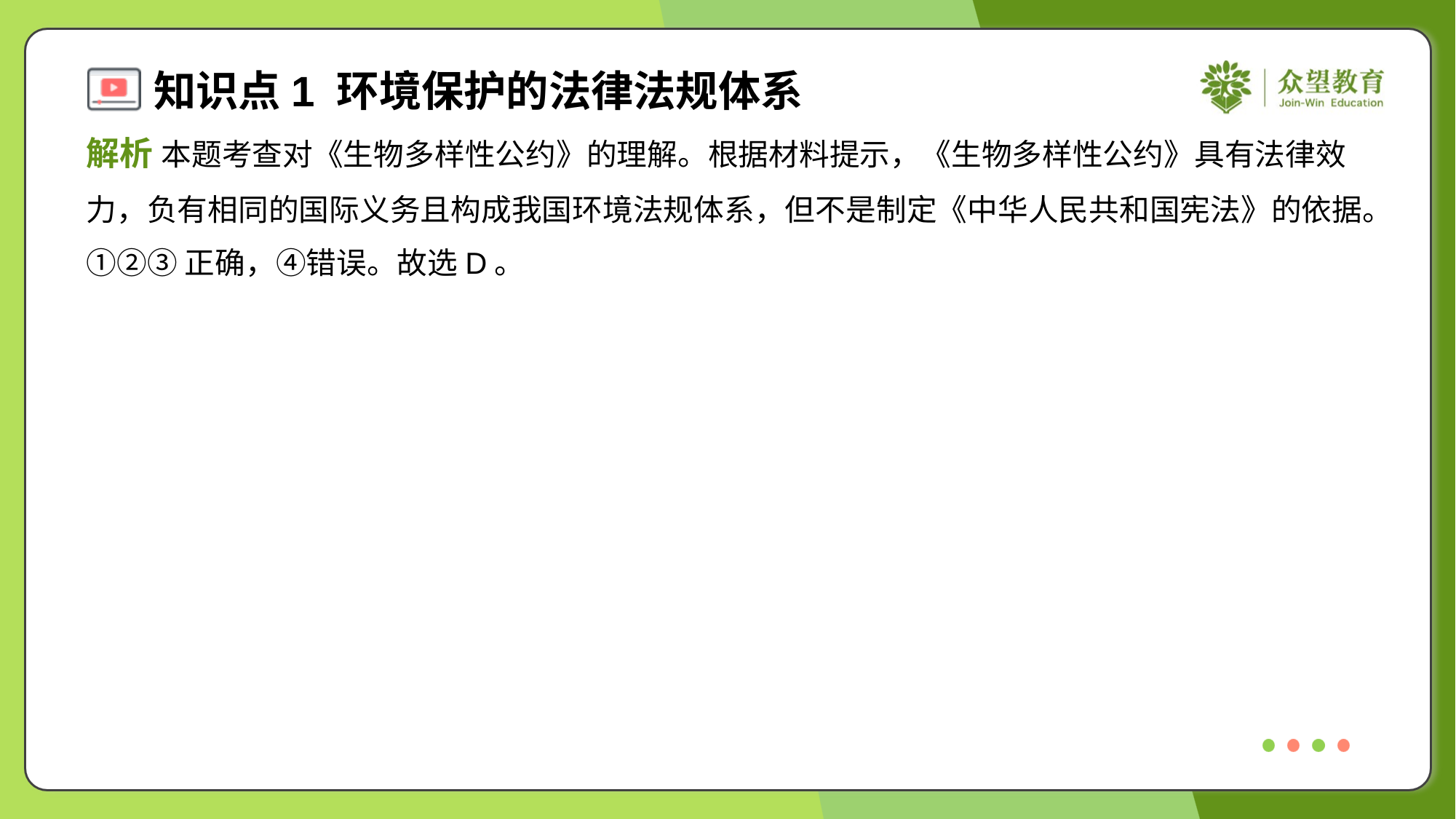

解析 本题考查对《生物多样性公约》的理解。根据材料提示，《生物多样性公约》具有法律效
力，负有相同的国际义务且构成我国环境法规体系，但不是制定《中华人民共和国宪法》的依据。
①②③正确，④错误。故选D。